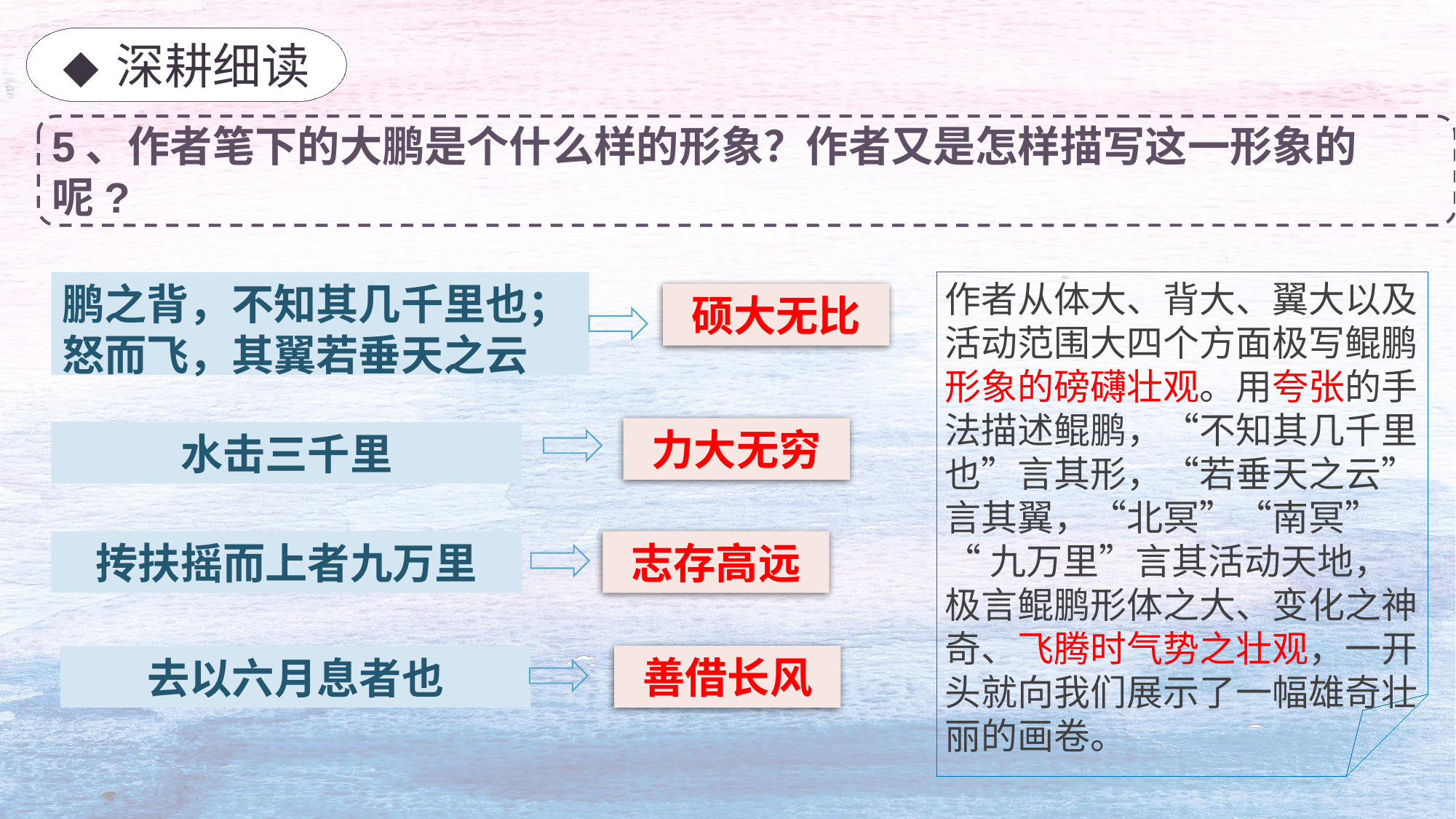

◆ 深耕细读
5、作者笔下的大鹏是个什么样的形象？作者又是怎样描写这一形象的呢?
鹏之背，不知其几千里也；怒而飞，其翼若垂天之云
作者从体大、背大、翼大以及活动范围大四个方面极写鲲鹏形象的磅礴壮观。用夸张的手法描述鲲鹏，“不知其几千里也”言其形，“若垂天之云”言其翼，“北冥”“南冥”
“九万里”言其活动天地，极言鲲鹏形体之大、变化之神奇、飞腾时气势之壮观，一开头就向我们展示了一幅雄奇壮丽的画卷。
硕大无比

力大无穷
水击三千里

志存高远
抟扶摇而上者九万里

善借长风
去以六月息者也